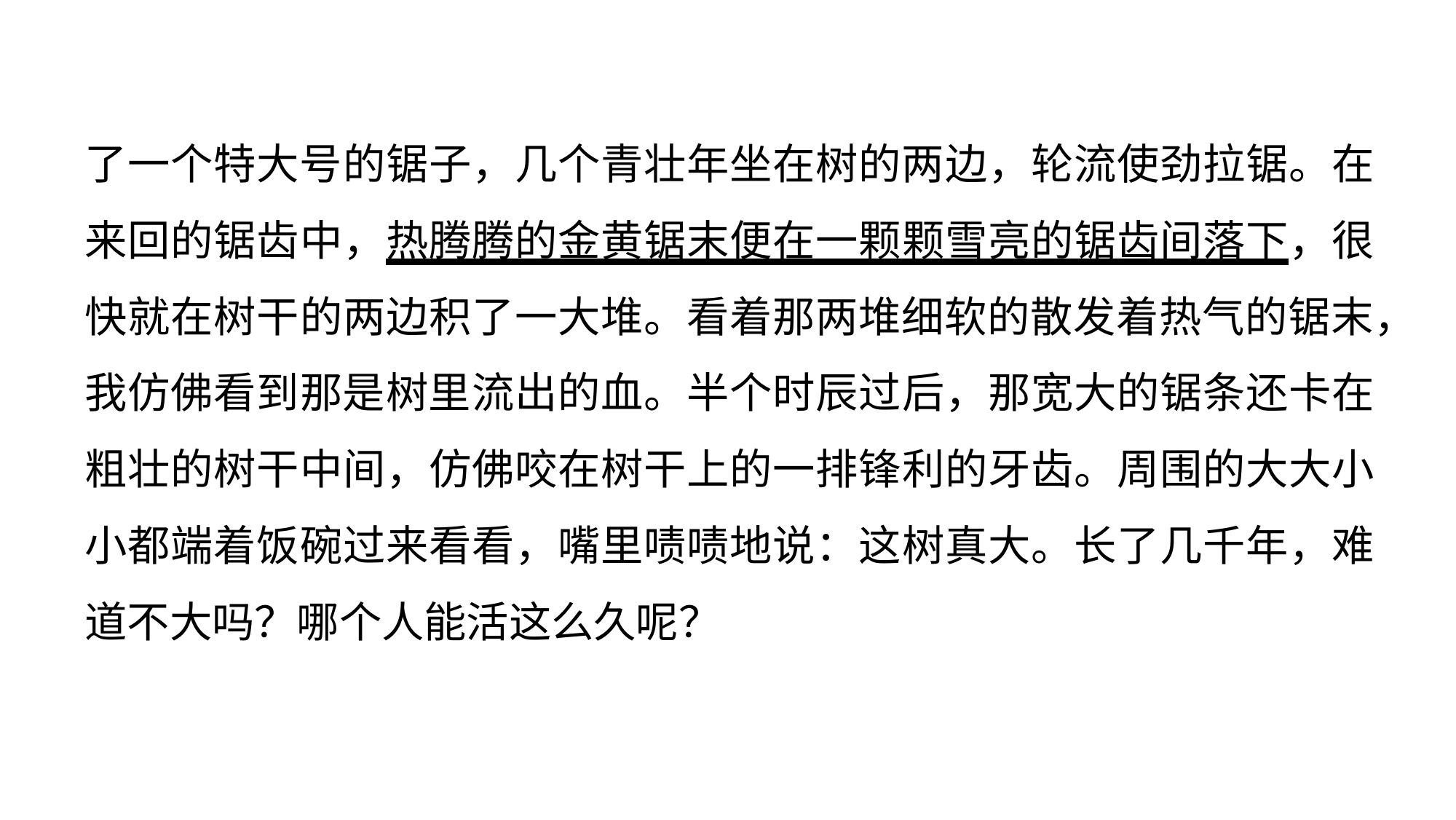

了一个特大号的锯子，几个青壮年坐在树的两边，轮流使劲拉锯。在来回的锯齿中，热腾腾的金黄锯末便在一颗颗雪亮的锯齿间落下，很快就在树干的两边积了一大堆。看着那两堆细软的散发着热气的锯末，我仿佛看到那是树里流出的血。半个时辰过后，那宽大的锯条还卡在粗壮的树干中间，仿佛咬在树干上的一排锋利的牙齿。周围的大大小小都端着饭碗过来看看，嘴里啧啧地说：这树真大。长了几千年，难道不大吗？哪个人能活这么久呢？